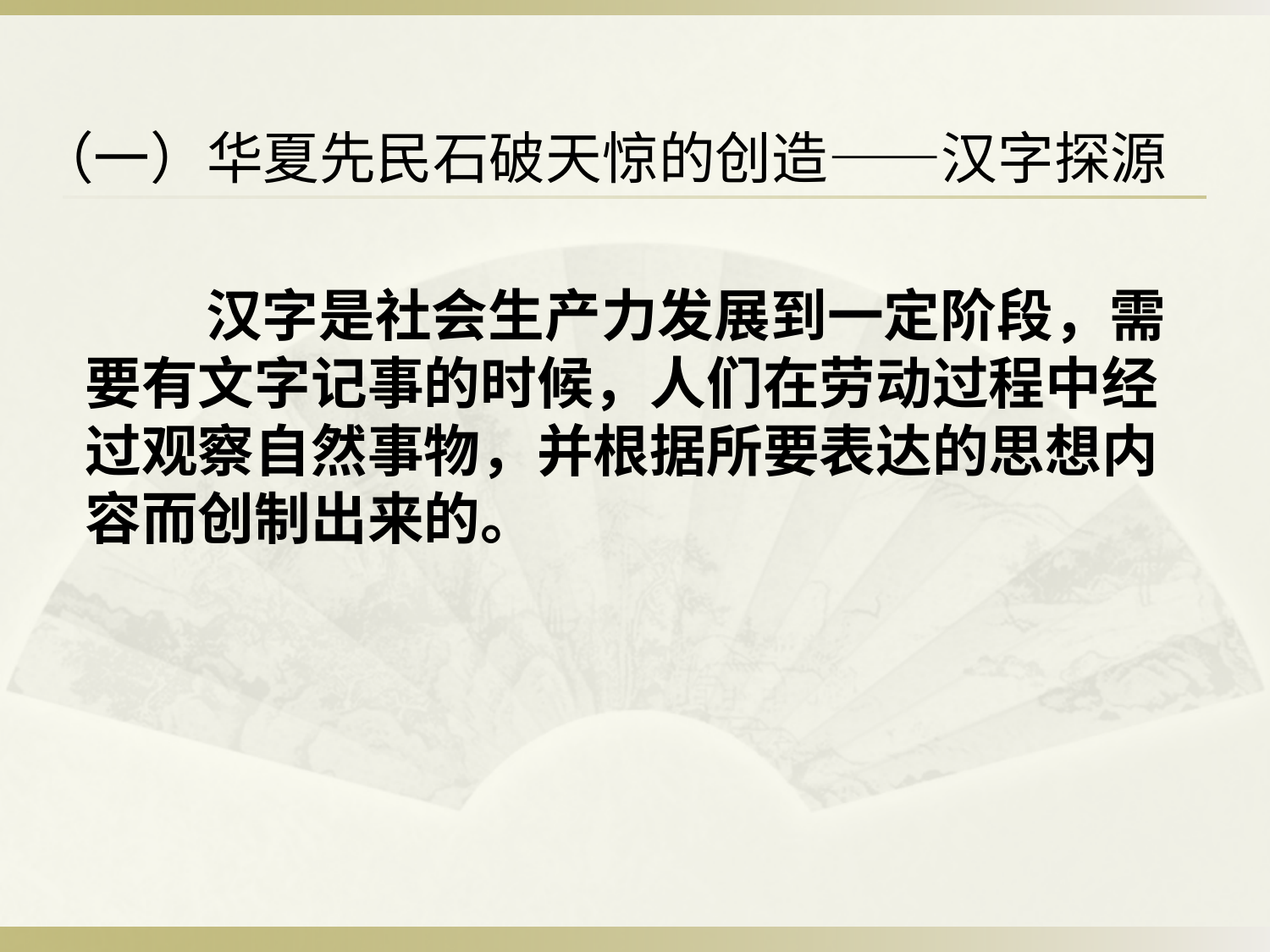

（一）华夏先民石破天惊的创造——汉字探源

            汉字是社会生产力发展到一定阶段，需要有文字记事的时候，人们在劳动过程中经过观察自然事物，并根据所要表达的思想内容而创制出来的。